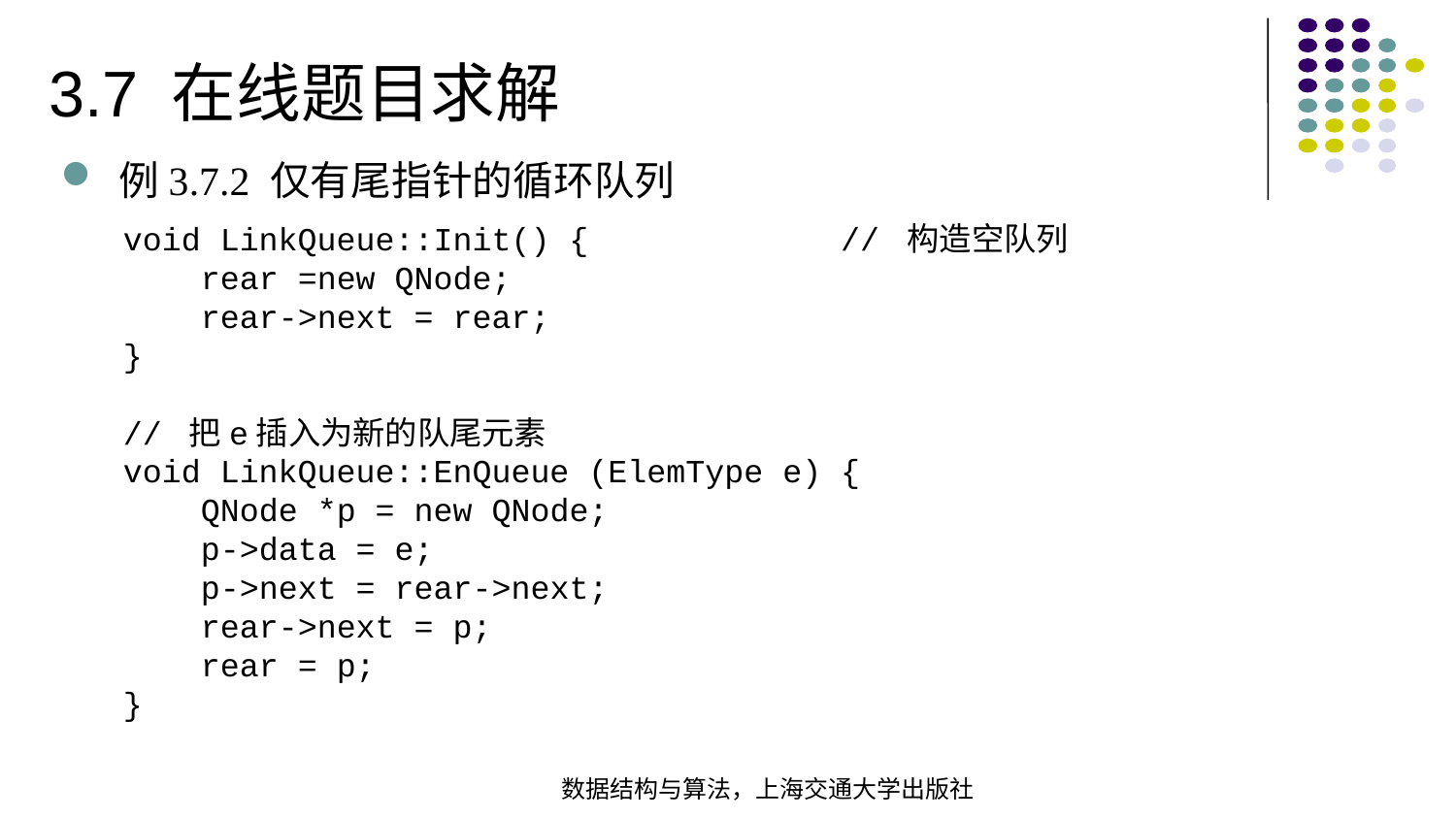

3.7 在线题目求解
例3.7.2 仅有尾指针的循环队列
void LinkQueue::Init() {             // 构造空队列
    rear =new QNode;
    rear->next = rear;
}

// 把e插入为新的队尾元素
void LinkQueue::EnQueue (ElemType e) {
    QNode *p = new QNode;
    p->data = e;
    p->next = rear->next;
    rear->next = p;
    rear = p;
}